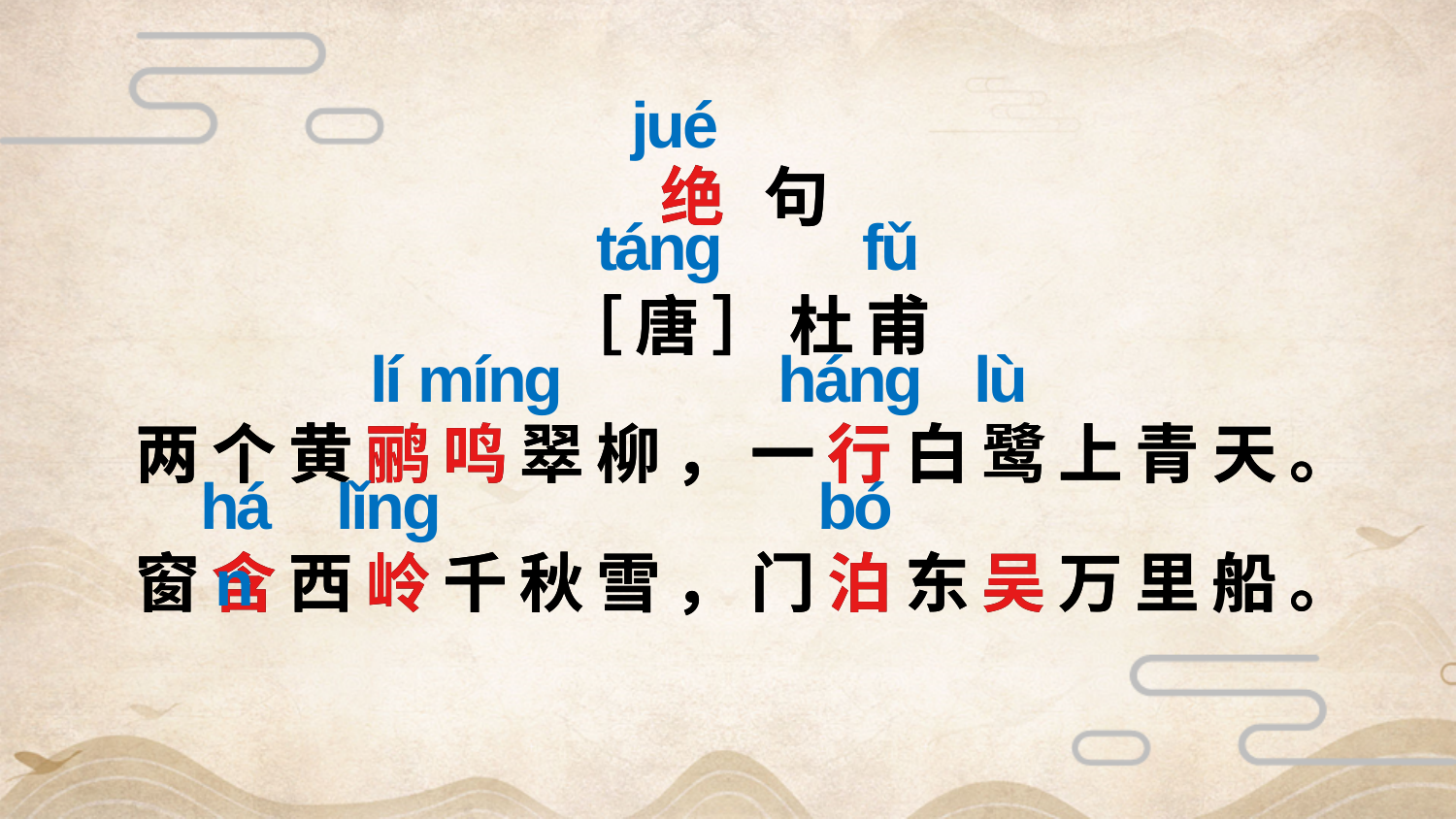

jué
绝 句
［唐］杜甫
两个黄鹂鸣翠柳，一行白鹭上青天。
窗含西岭千秋雪，门泊东吴万里船。
绝 句
［唐］杜甫
两个黄鹂鸣翠柳，一行白鹭上青天。
窗含西岭千秋雪，门泊东吴万里船。
tánɡ
fǔ
lí
mínɡ
hánɡ
lù
hán
lǐnɡ
bó